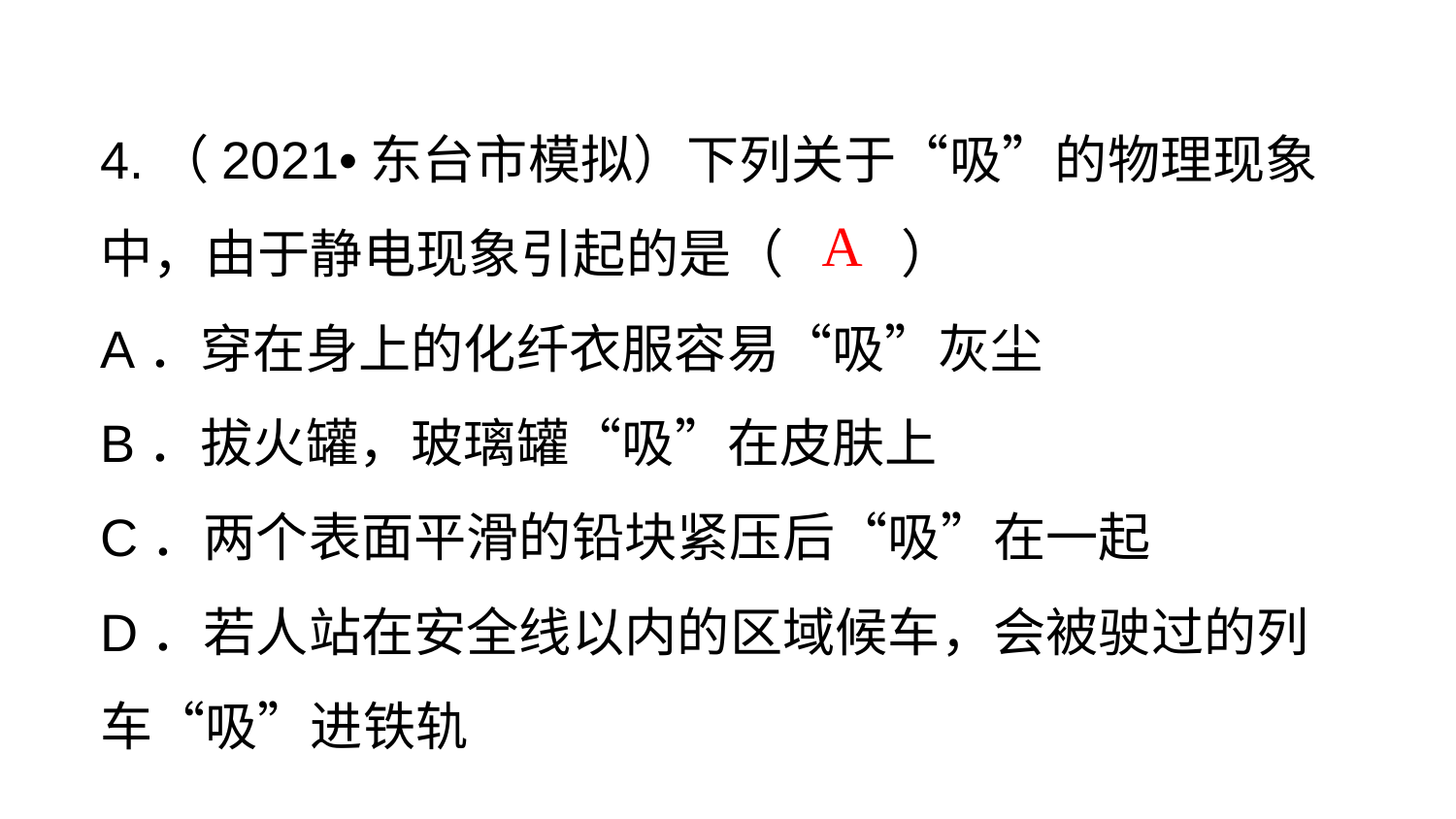

4.（2021•东台市模拟）下列关于“吸”的物理现象中，由于静电现象引起的是（　　 ）
A．穿在身上的化纤衣服容易“吸”灰尘
B．拔火罐，玻璃罐“吸”在皮肤上
C．两个表面平滑的铅块紧压后“吸”在一起
D．若人站在安全线以内的区域候车，会被驶过的列车“吸”进铁轨
A